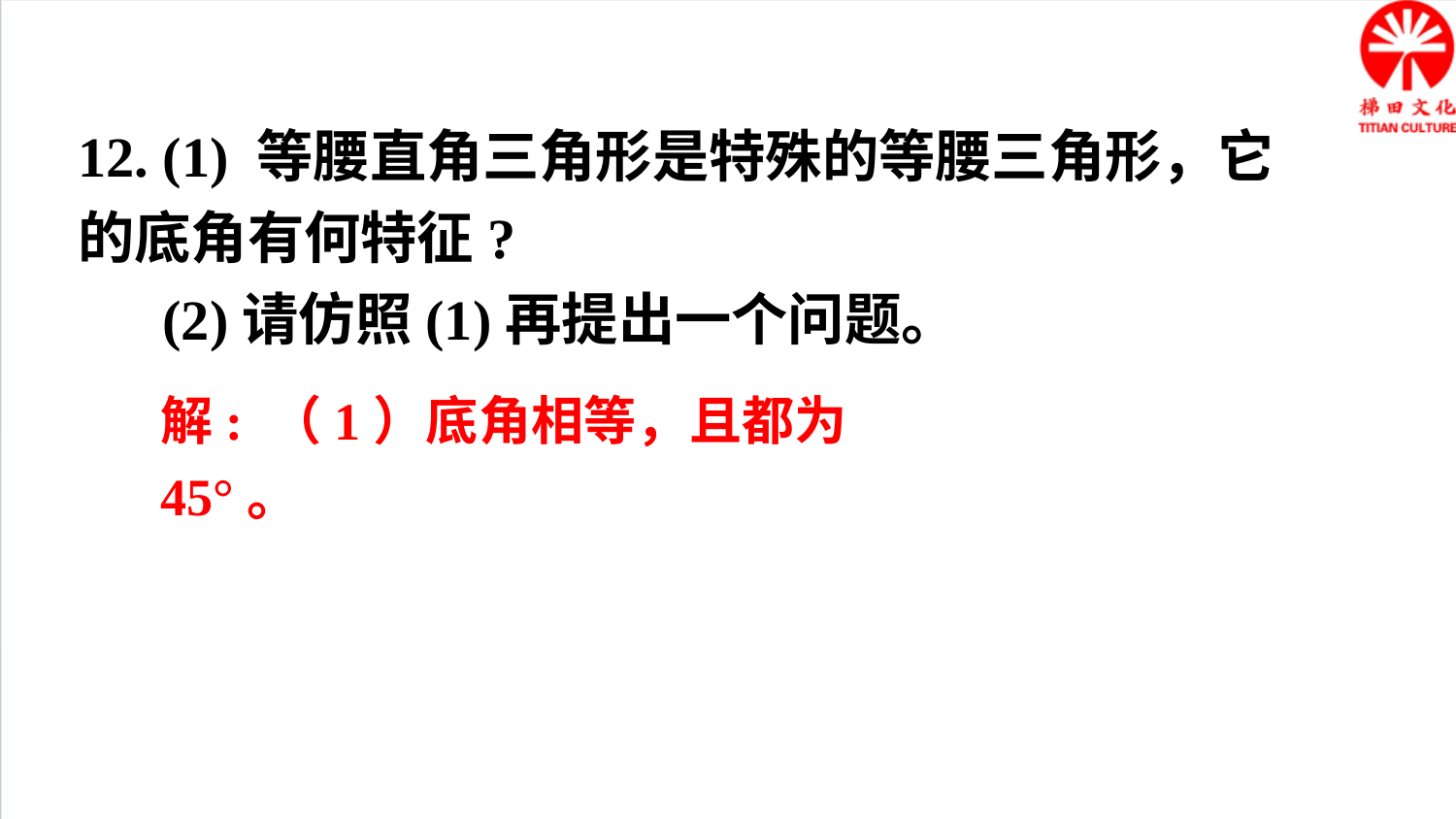

12. (1) 等腰直角三角形是特殊的等腰三角形，它的底角有何特征?
      (2)请仿照(1)再提出一个问题。
解: （1）底角相等，且都为45°。